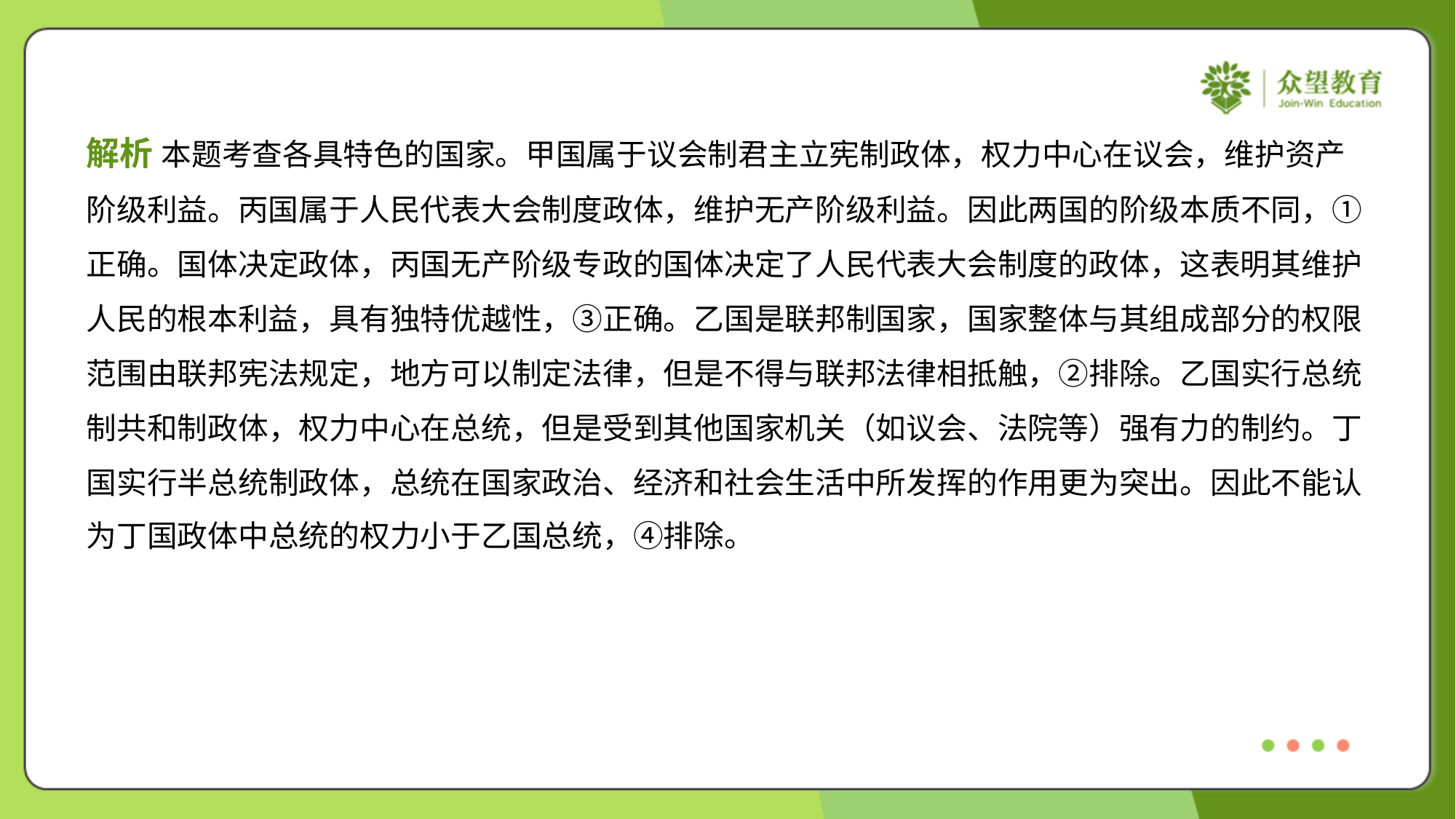

解析 本题考查各具特色的国家。甲国属于议会制君主立宪制政体，权力中心在议会，维护资产
阶级利益。丙国属于人民代表大会制度政体，维护无产阶级利益。因此两国的阶级本质不同，①
正确。国体决定政体，丙国无产阶级专政的国体决定了人民代表大会制度的政体，这表明其维护
人民的根本利益，具有独特优越性，③正确。乙国是联邦制国家，国家整体与其组成部分的权限
范围由联邦宪法规定，地方可以制定法律，但是不得与联邦法律相抵触，②排除。乙国实行总统
制共和制政体，权力中心在总统，但是受到其他国家机关（如议会、法院等）强有力的制约。丁
国实行半总统制政体，总统在国家政治、经济和社会生活中所发挥的作用更为突出。因此不能认
为丁国政体中总统的权力小于乙国总统，④排除。